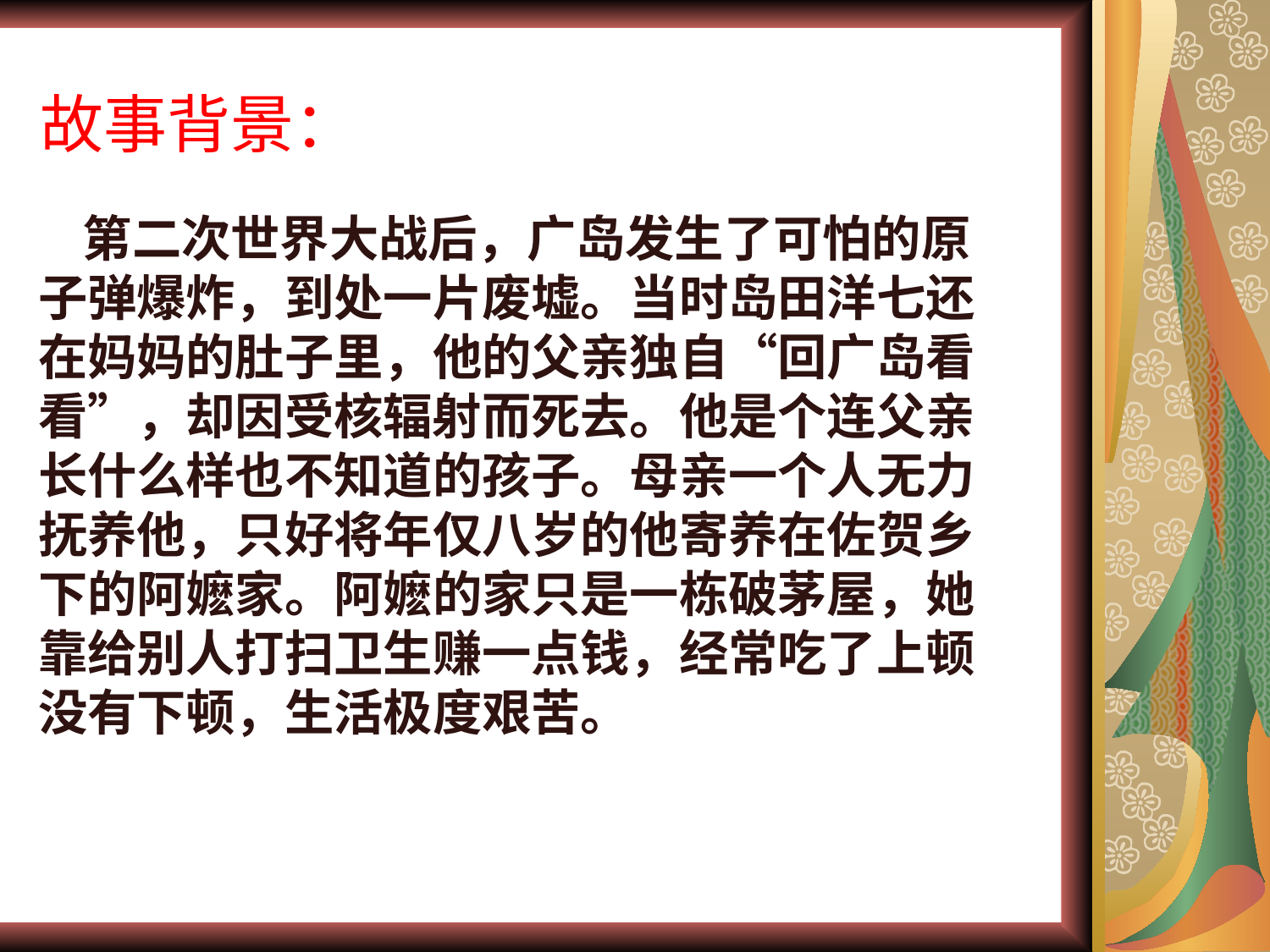

故事背景：
   第二次世界大战后，广岛发生了可怕的原子弹爆炸，到处一片废墟。当时岛田洋七还在妈妈的肚子里，他的父亲独自“回广岛看看”，却因受核辐射而死去。他是个连父亲长什么样也不知道的孩子。母亲一个人无力抚养他，只好将年仅八岁的他寄养在佐贺乡下的阿嬷家。阿嬷的家只是一栋破茅屋，她靠给别人打扫卫生赚一点钱，经常吃了上顿没有下顿，生活极度艰苦。